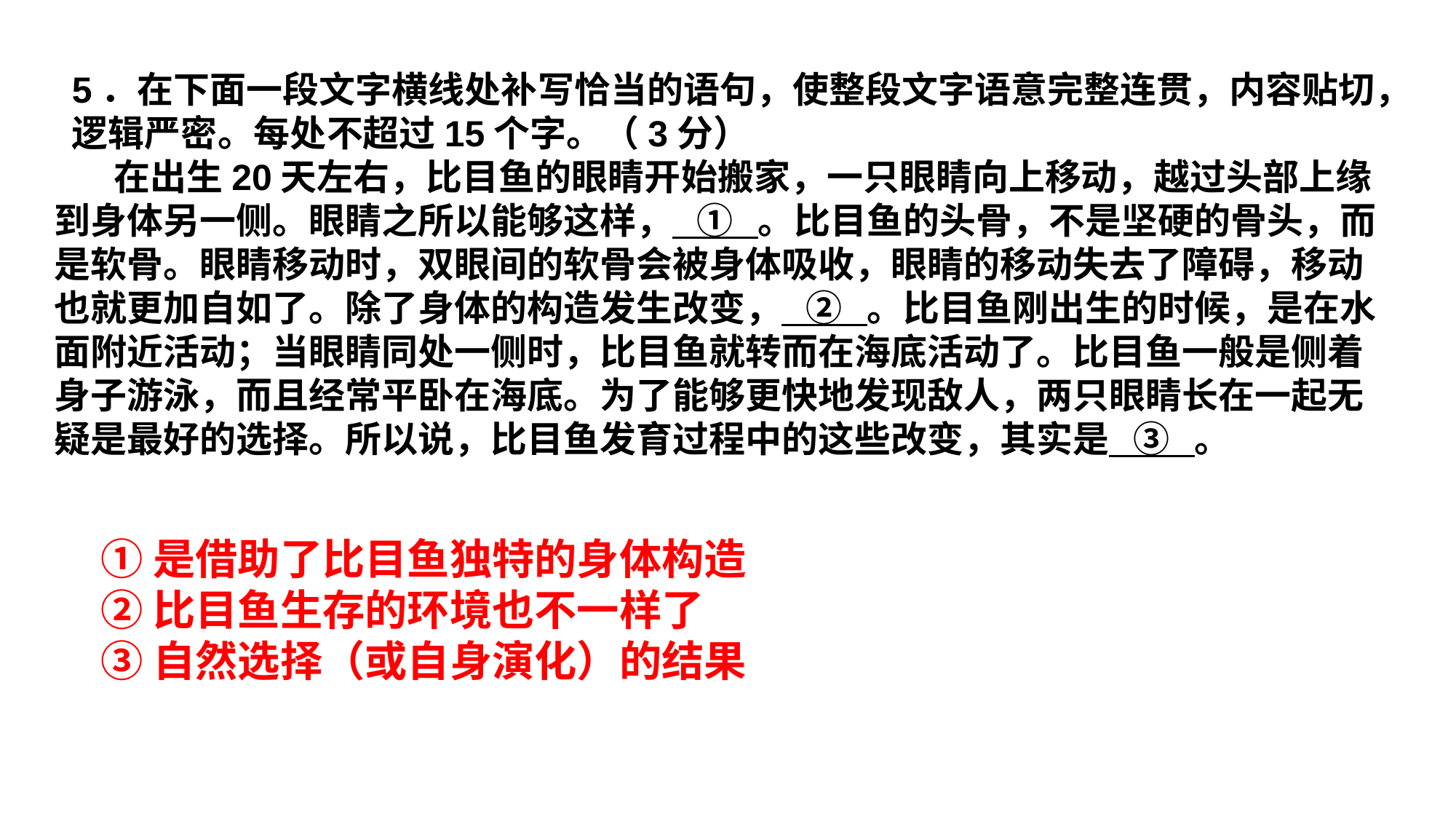

5．在下面一段文字横线处补写恰当的语句，使整段文字语意完整连贯，内容贴切，逻辑严密。每处不超过15个字。（3分）
   在出生20天左右，比目鱼的眼睛开始搬家，一只眼睛向上移动，越过头部上缘到身体另一侧。眼睛之所以能够这样，   ①   。比目鱼的头骨，不是坚硬的骨头，而是软骨。眼睛移动时，双眼间的软骨会被身体吸收，眼睛的移动失去了障碍，移动也就更加自如了。除了身体的构造发生改变，   ②   。比目鱼刚出生的时候，是在水面附近活动；当眼睛同处一侧时，比目鱼就转而在海底活动了。比目鱼一般是侧着身子游泳，而且经常平卧在海底。为了能够更快地发现敌人，两只眼睛长在一起无疑是最好的选择。所以说，比目鱼发育过程中的这些改变，其实是   ③   。
①是借助了比目鱼独特的身体构造
②比目鱼生存的环境也不一样了
③自然选择（或自身演化）的结果